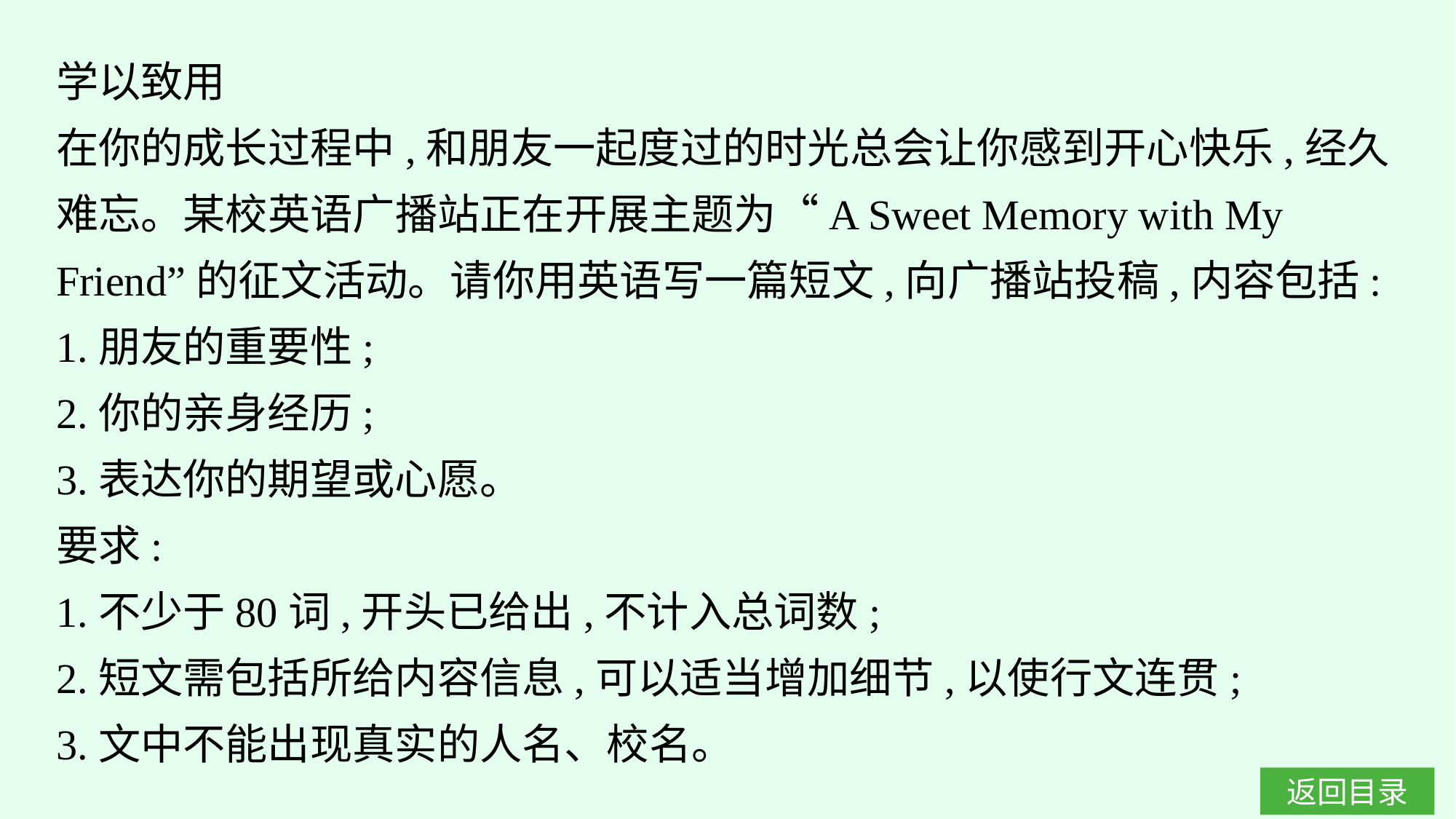

学以致用
在你的成长过程中,和朋友一起度过的时光总会让你感到开心快乐,经久难忘。某校英语广播站正在开展主题为“A Sweet Memory with My Friend”的征文活动。请你用英语写一篇短文,向广播站投稿,内容包括:
1.朋友的重要性;
2.你的亲身经历;
3.表达你的期望或心愿。
要求:
1.不少于80词,开头已给出,不计入总词数;
2.短文需包括所给内容信息,可以适当增加细节,以使行文连贯;
3.文中不能出现真实的人名、校名。